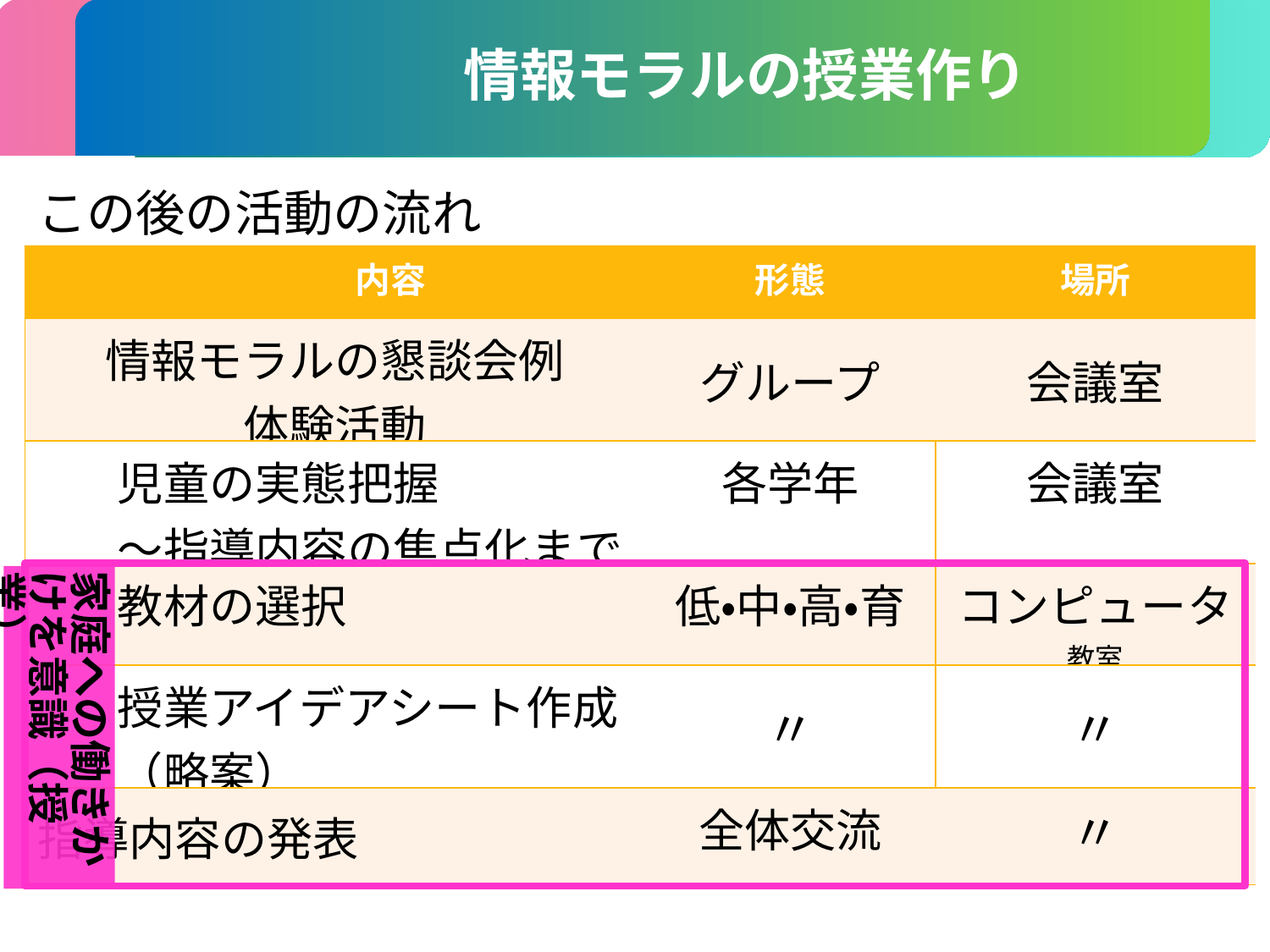

情報モラルの授業作り
この後の活動の流れ
|  |  | 内容 | 形態 | 場所 |
| --- | --- | --- | --- | --- |
| 情報モラルの懇談会例 体験活動 |  |  | グループ | 会議室 |
|  | 児童の実態把握 ～指導内容の焦点化まで |  | 各学年 | 会議室 |
|  | 教材の選択 |  | 低・中・高・育 | コンピュータ教室 |
|  | 授業アイデアシート作成（略案） |  | 〃 | 〃 |
| 指導内容の発表 |  |  | 全体交流 | 〃 |

家庭への働きかけを意識（授業）